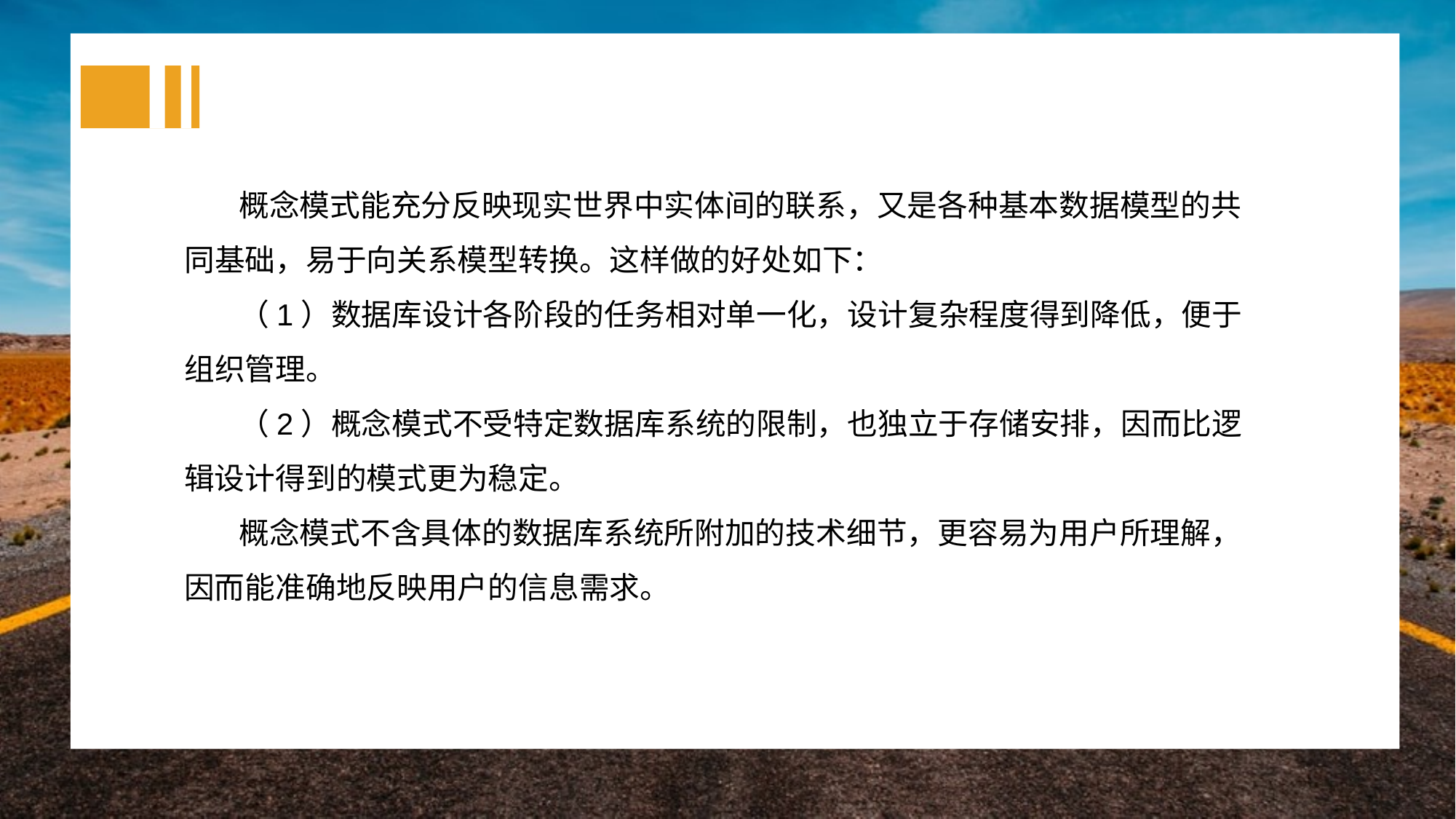

概念模式能充分反映现实世界中实体间的联系，又是各种基本数据模型的共同基础，易于向关系模型转换。这样做的好处如下：
（1）数据库设计各阶段的任务相对单一化，设计复杂程度得到降低，便于组织管理。
（2）概念模式不受特定数据库系统的限制，也独立于存储安排，因而比逻辑设计得到的模式更为稳定。
概念模式不含具体的数据库系统所附加的技术细节，更容易为用户所理解，因而能准确地反映用户的信息需求。